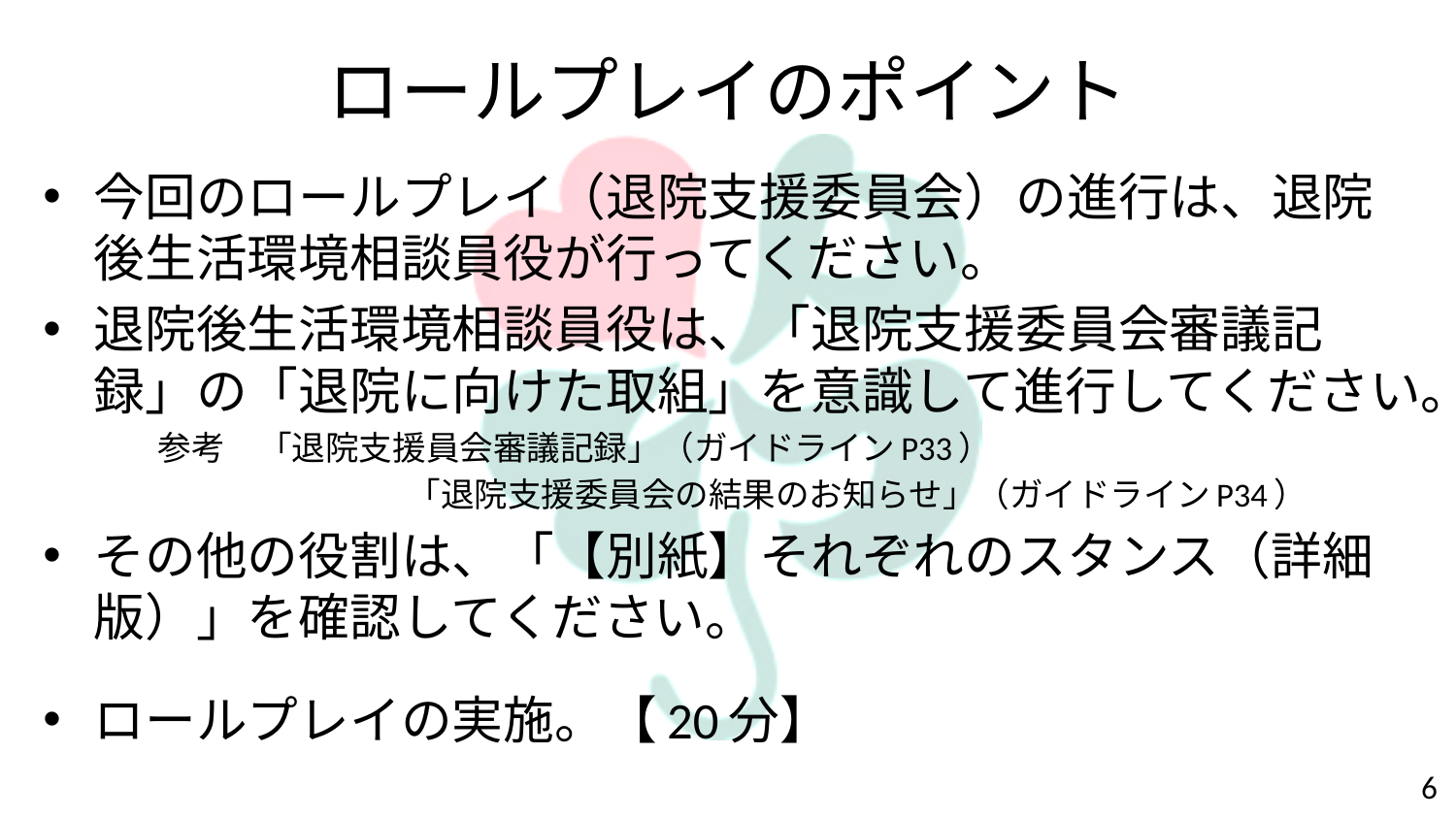

# ロールプレイのポイント
今回のロールプレイ（退院支援委員会）の進行は、退院後生活環境相談員役が行ってください。
退院後生活環境相談員役は、「退院支援委員会審議記録」の「退院に向けた取組」を意識して進行してください。
	参考　「退院支援員会審議記録」（ガイドラインP33）
　　　　	　　　　「退院支援委員会の結果のお知らせ」（ガイドラインP34）
その他の役割は、「【別紙】それぞれのスタンス（詳細版）」を確認してください。

ロールプレイの実施。【20分】
6